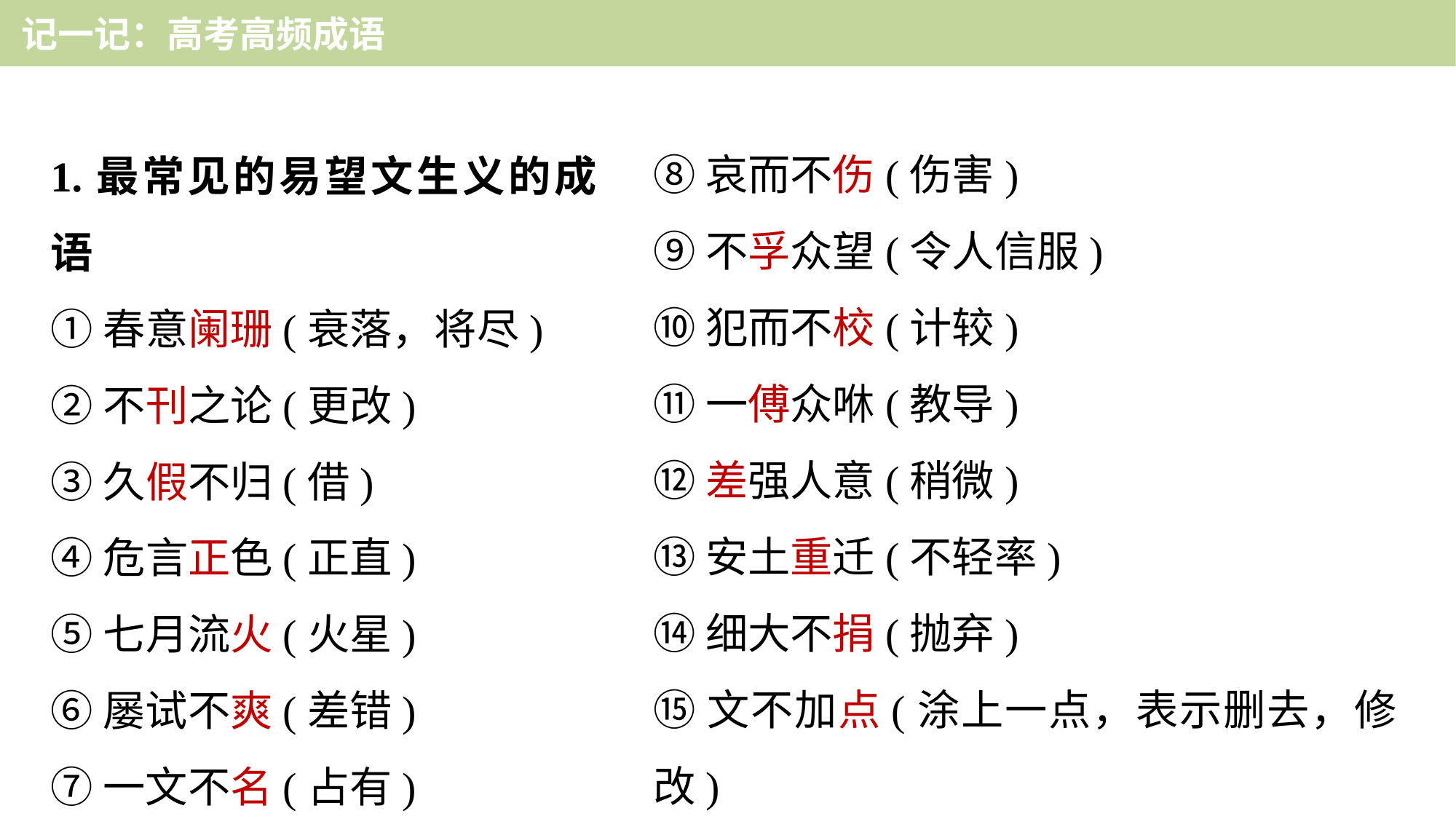

记一记：高考高频成语
⑧哀而不伤(伤害)
⑨不孚众望(令人信服)
⑩犯而不校(计较)
⑪一傅众咻(教导)
⑫差强人意(稍微)
⑬安土重迁(不轻率)
⑭细大不捐(抛弃)
⑮文不加点(涂上一点，表示删去，修改)
1.最常见的易望文生义的成语
①春意阑珊(衰落，将尽)
②不刊之论(更改)
③久假不归(借)
④危言正色(正直)
⑤七月流火(火星)
⑥屡试不爽(差错)
⑦一文不名(占有)